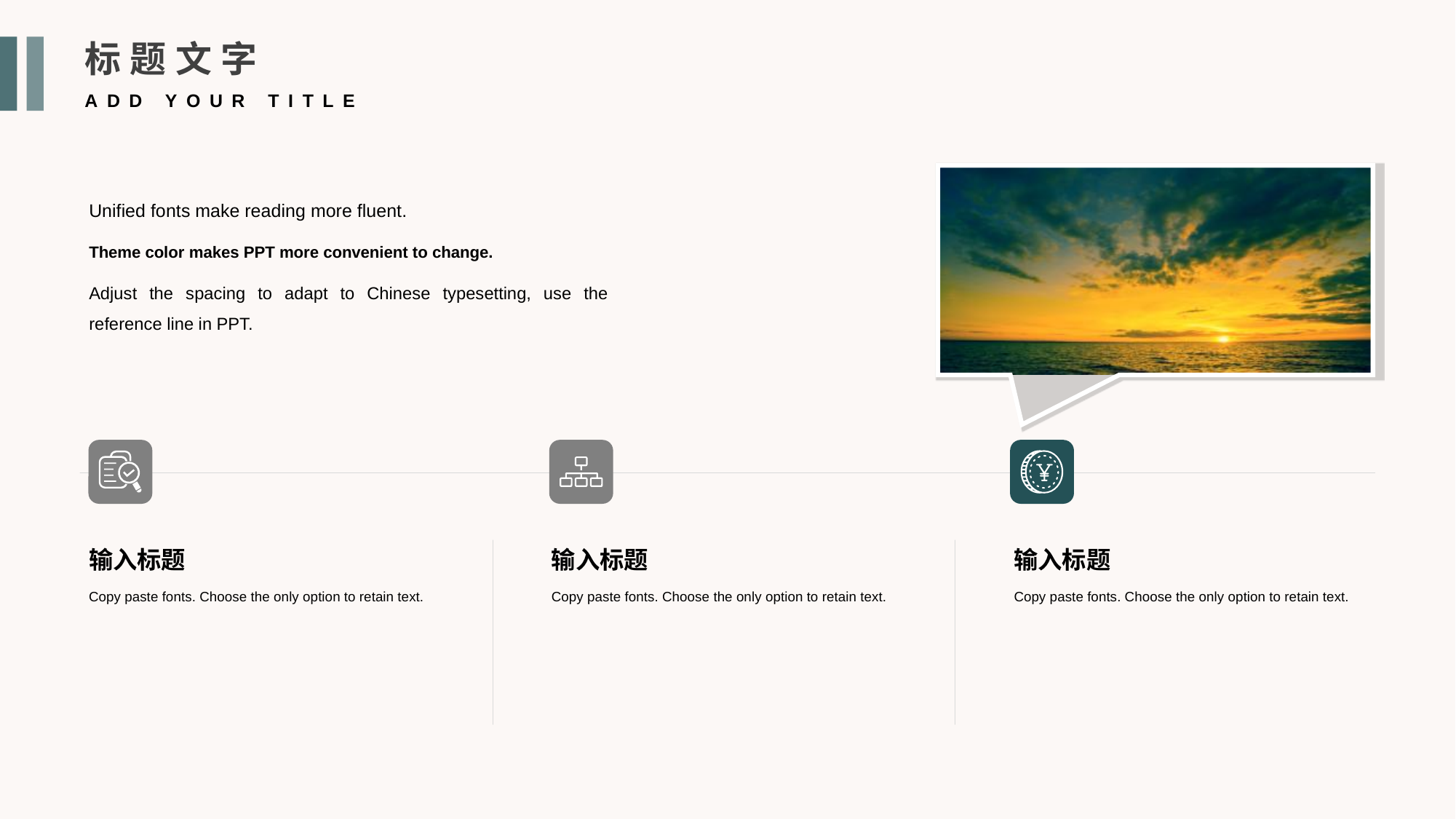

标题文字
ADD YOUR TITLE

输入标题
Copy paste fonts. Choose the only option to retain text.
输入标题
Copy paste fonts. Choose the only option to retain text.
输入标题
Copy paste fonts. Choose the only option to retain text.
Unified fonts make reading more fluent.
Theme color makes PPT more convenient to change.
Adjust the spacing to adapt to Chinese typesetting, use the reference line in PPT.